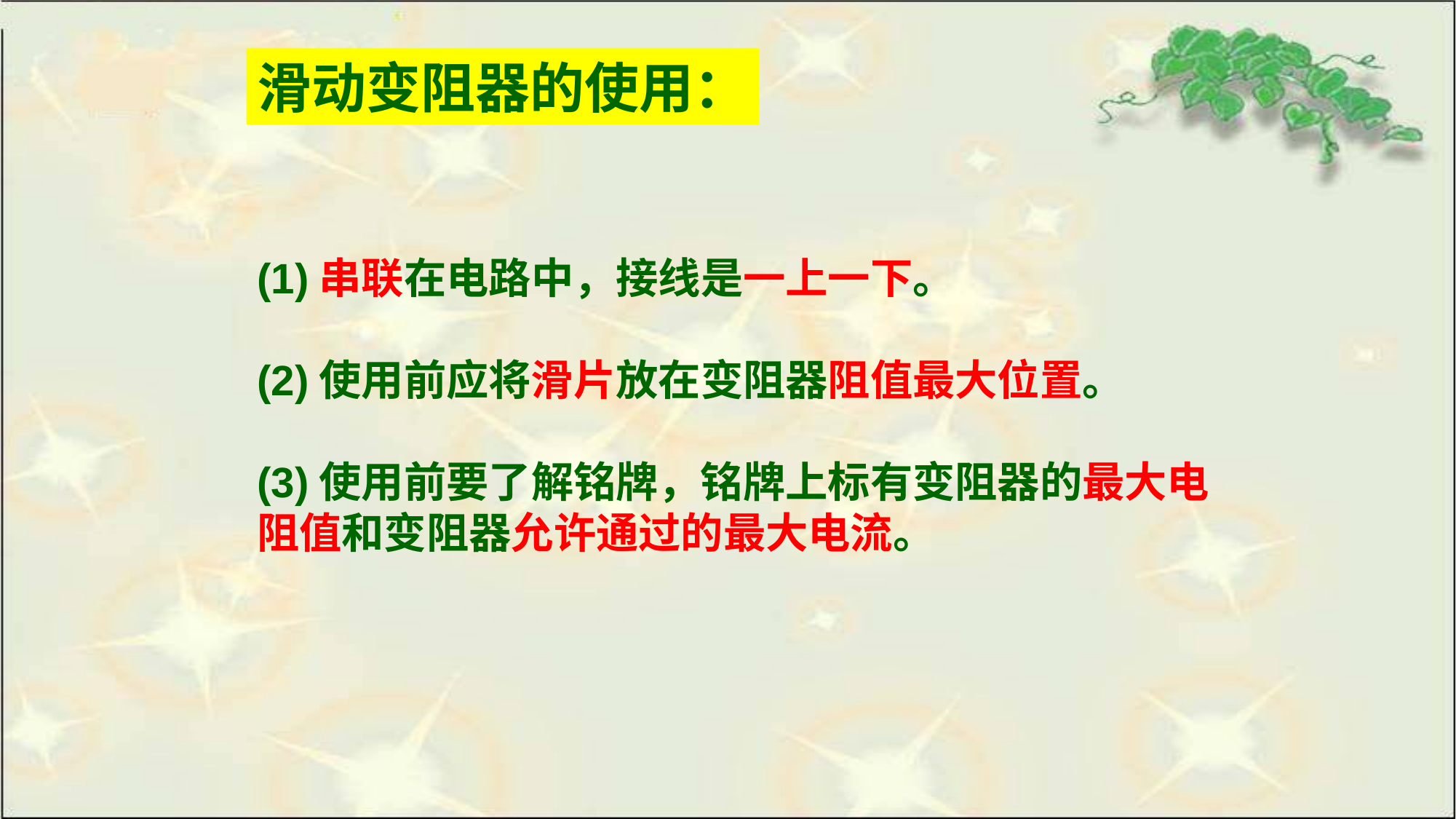

滑动变阻器的使用：
(1)串联在电路中，接线是一上一下。

(2)使用前应将滑片放在变阻器阻值最大位置。

(3)使用前要了解铭牌，铭牌上标有变阻器的最大电阻值和变阻器允许通过的最大电流。